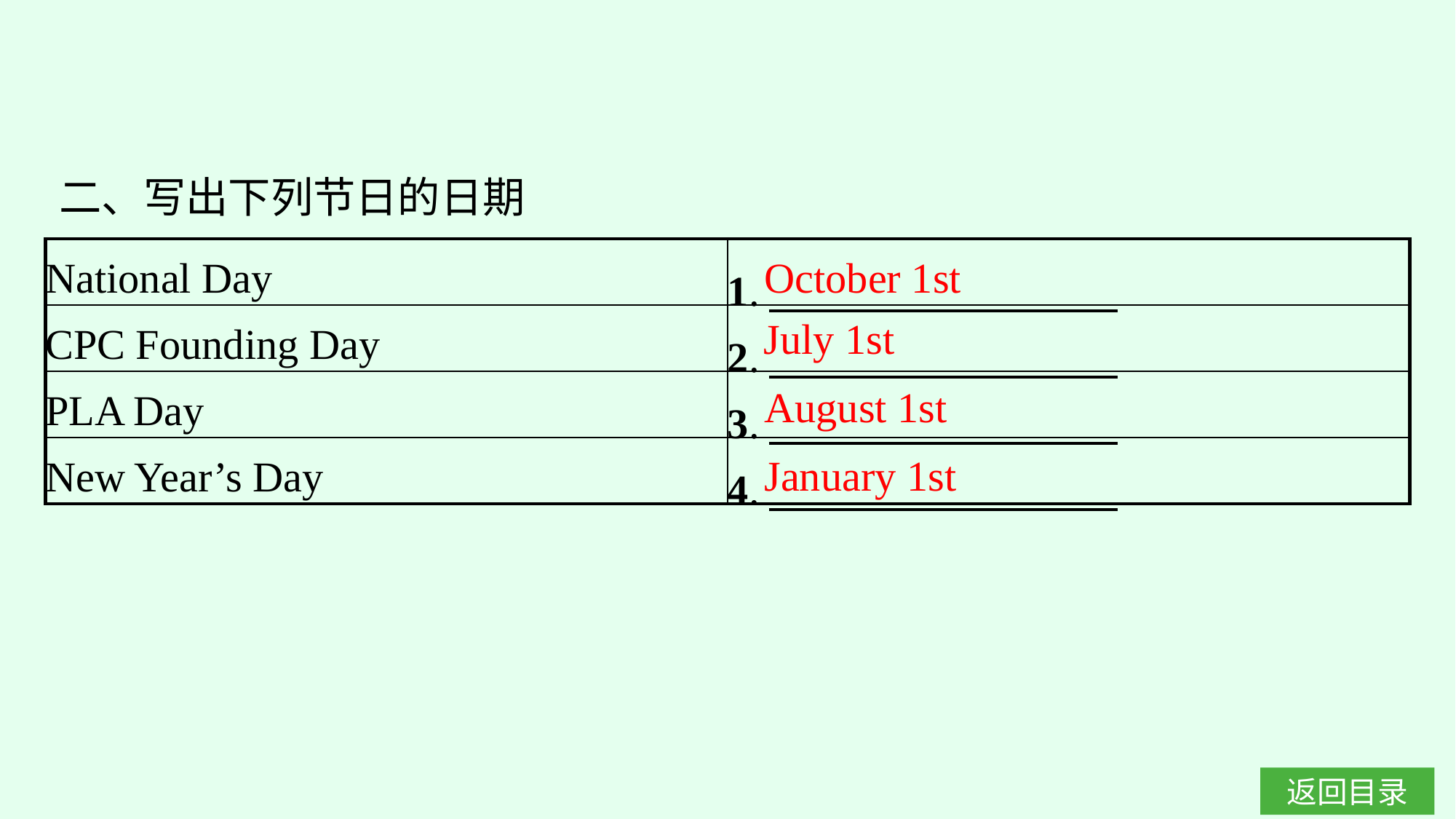

二、写出下列节日的日期
October 1st
| National Day | 1. |
| --- | --- |
| CPC Founding Day | 2. |
| PLA Day | 3. |
| New Year’s Day | 4. |
July 1st
August 1st
January 1st